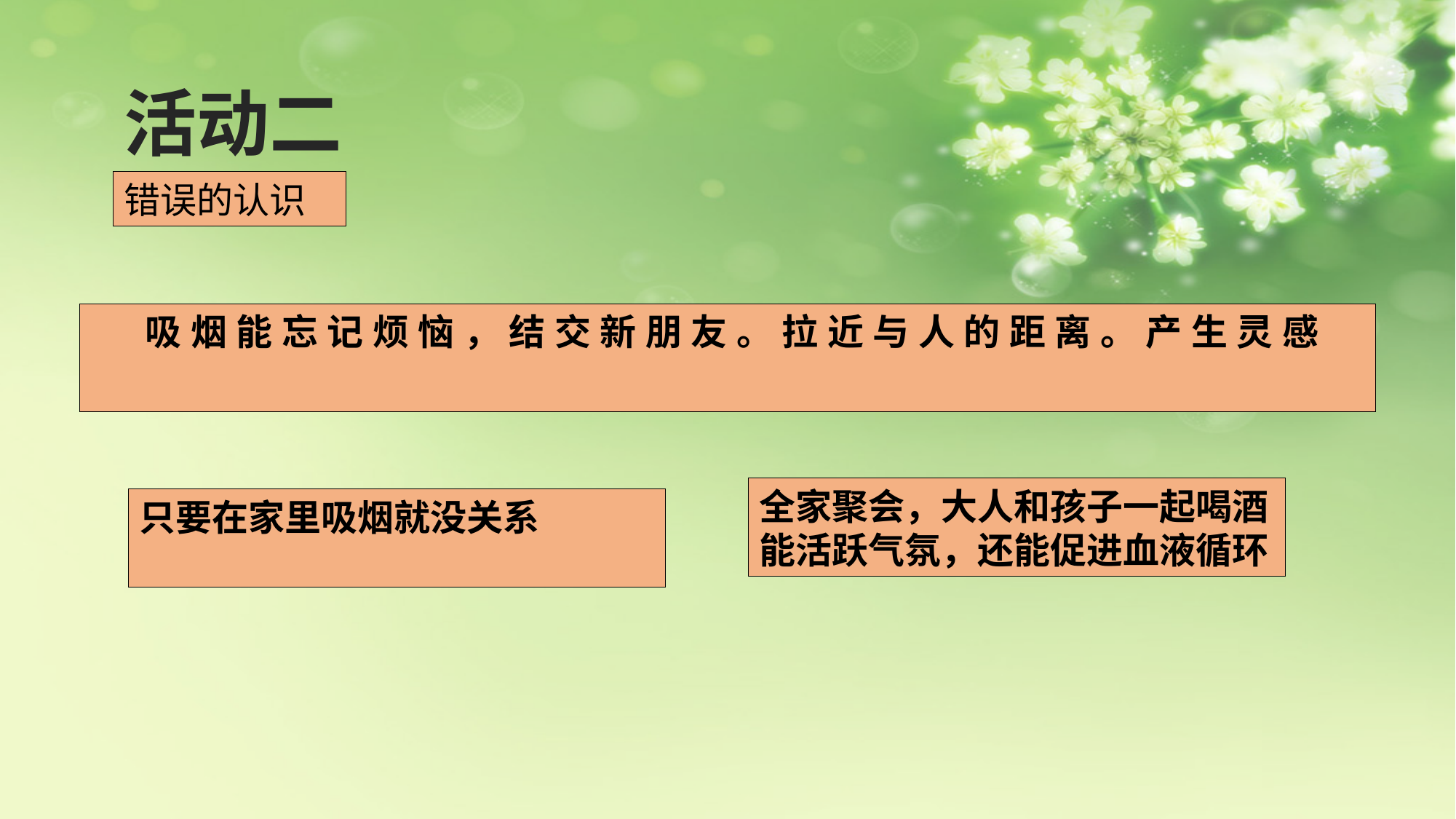

活动二
错误的认识
# 吸烟能忘记烦恼，结交新朋友。拉近与人的距离。产生灵感
全家聚会，大人和孩子一起喝酒能活跃气氛，还能促进血液循环
只要在家里吸烟就没关系